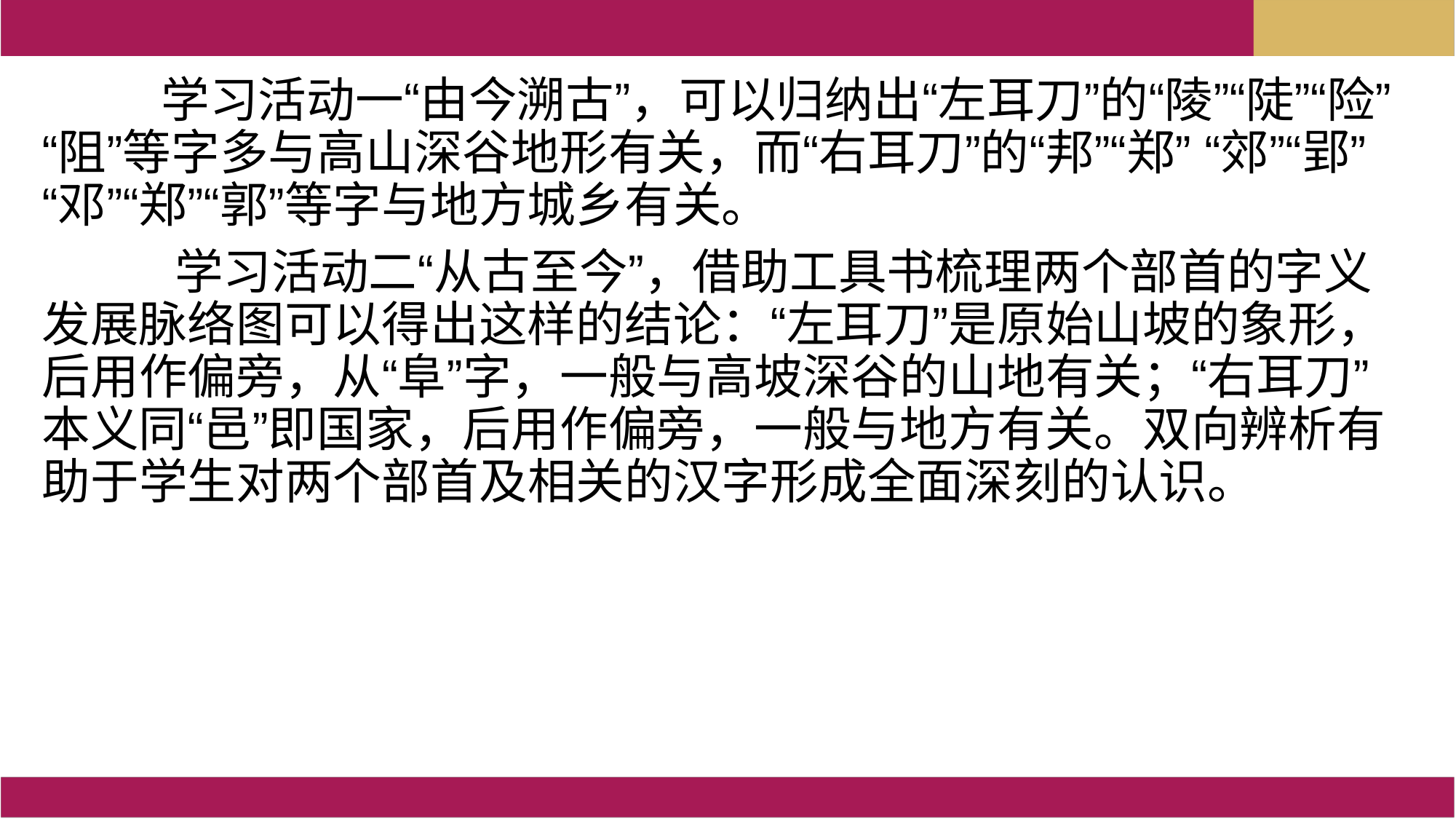

学习活动一“由今溯古”，可以归纳出“左耳刀”的“陵”“陡”“险”“阻”等字多与高山深谷地形有关，而“右耳刀”的“邦”“郑” “郊”“郢”“邓”“郑”“郭”等字与地方城乡有关。
         学习活动二“从古至今”，借助工具书梳理两个部首的字义发展脉络图可以得出这样的结论：“左耳刀”是原始山坡的象形，后用作偏旁，从“阜”字，一般与高坡深谷的山地有关；“右耳刀” 本义同“邑”即国家，后用作偏旁，一般与地方有关。双向辨析有助于学生对两个部首及相关的汉字形成全面深刻的认识。